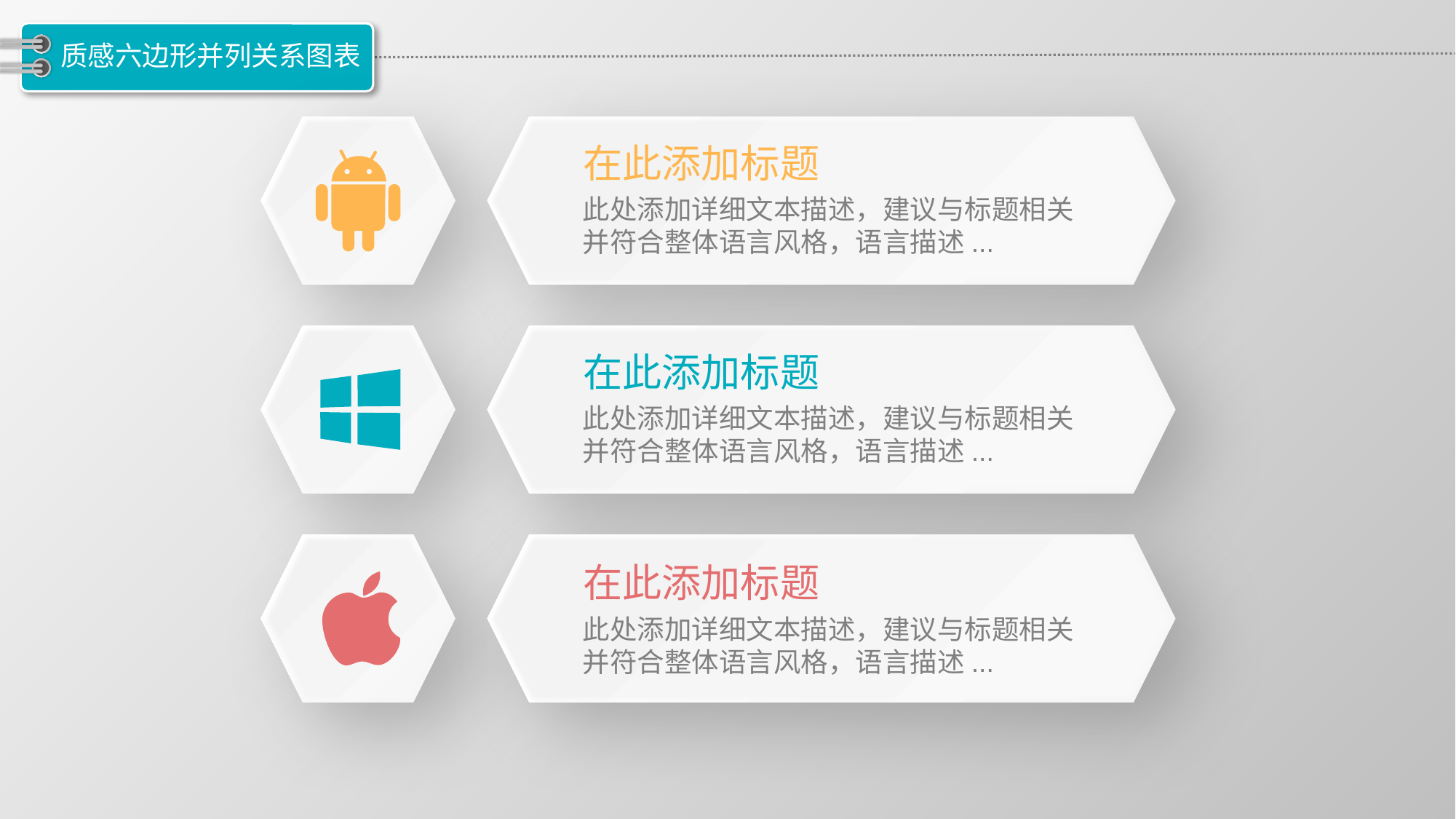

# 质感六边形并列关系图表

在此添加标题

此处添加详细文本描述，建议与标题相关并符合整体语言风格，语言描述...

在此添加标题

此处添加详细文本描述，建议与标题相关并符合整体语言风格，语言描述...

在此添加标题

此处添加详细文本描述，建议与标题相关并符合整体语言风格，语言描述...